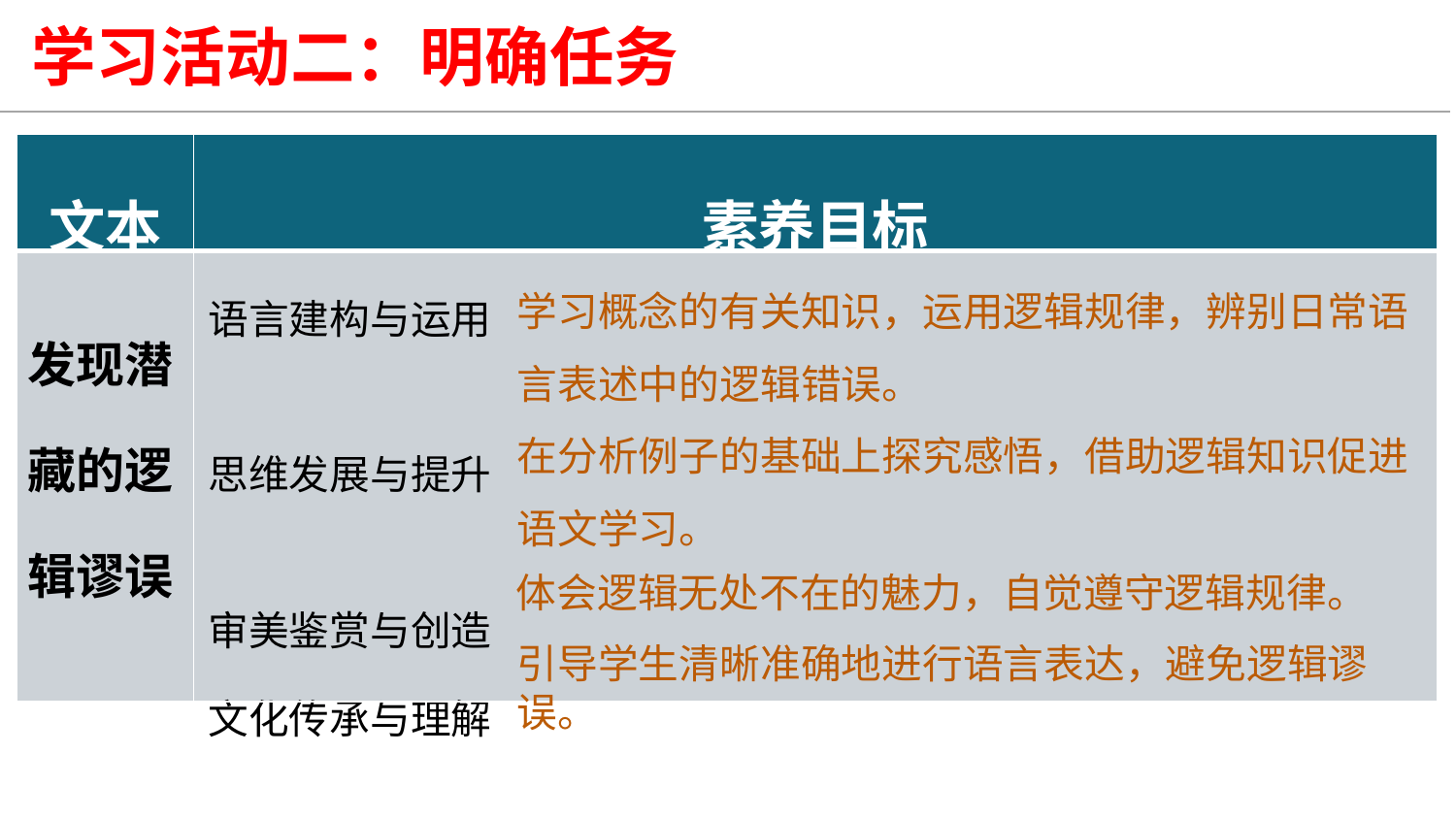

学习活动二：明确任务
| 文本 | 素养目标 |
| --- | --- |
| 发现潜藏的逻辑谬误 | 语言建构与运用 思维发展与提升 审美鉴赏与创造 文化传承与理解 |
学习概念的有关知识，运用逻辑规律，辨别日常语言表述中的逻辑错误。
在分析例子的基础上探究感悟，借助逻辑知识促进语文学习。
体会逻辑无处不在的魅力，自觉遵守逻辑规律。
引导学生清晰准确地进行语言表达，避免逻辑谬误。